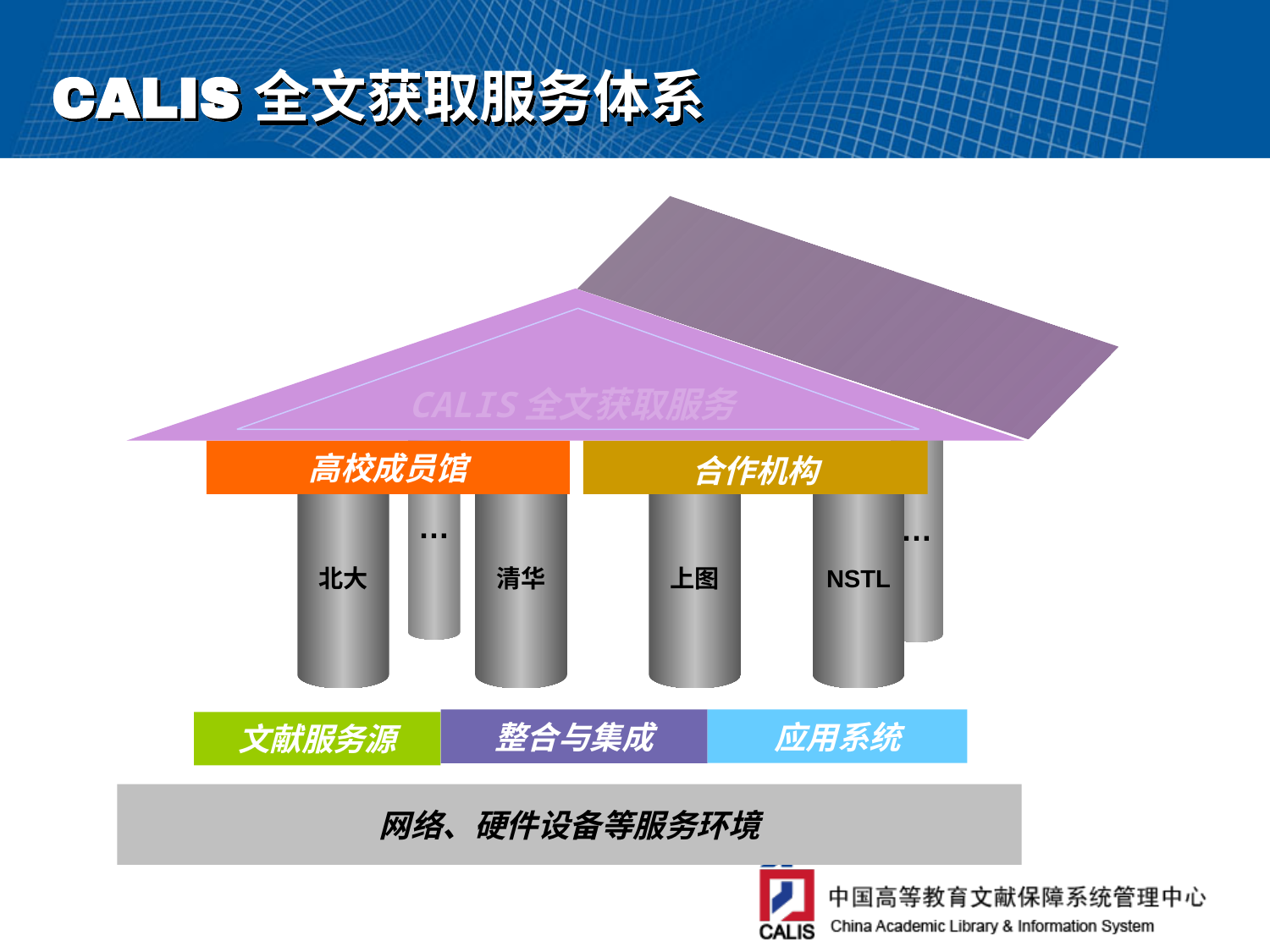

CALIS全文获取服务体系

CALIS全文获取服务
…
…
高校成员馆
合作机构
北大
清华
上图
NSTL
整合与集成
应用系统
文献服务源
网络、硬件设备等服务环境